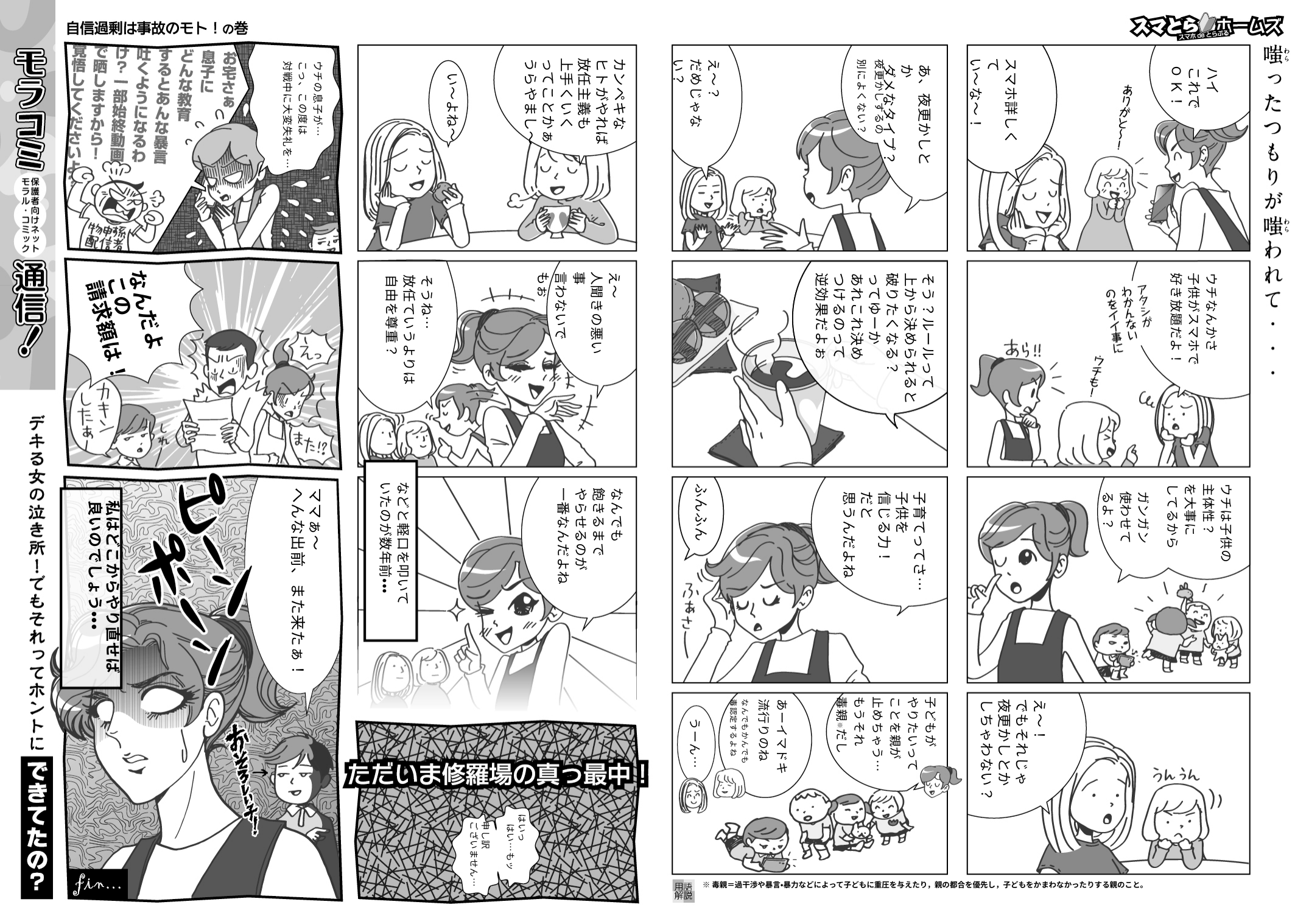

カンペキな
ヒトがやれば
放任主義も
上手くいく
ってことかぁ
うらやまし～
スマホ詳しくて
い～な～！
え～？
だめじゃない？
夜更かしするの
別によくない？
ウチの息子が…
こっ、この度は
対戦中に大変失礼を…
あ、夜更かしとか
ダメなタイプ？
ハイ
これで
ОＫ！
い～よね～
え～
人聞きの悪い事
言わないでもぉ
そう？ルールって
上から決められると
破りたくなる？
ってゆーか
あれこれ決め
つけるのって
逆効果だよぉ
ウチなんかさ
子供がスマホで
好き放題だよ！
なんだよ
この
請求額は！
そうね…
放任ていうよりは
自由を尊重？
などと軽口を叩いて
いたのが数年前・・・
ふんふん
ウチは子供の
主体性？
を大事に
してるから
ママぁ～
へんな出前、また来たぁ！
なんでも
飽きるまで
やらせるのが
一番なんだよね
子育てってさ…
子供を
信じる力！
だと
思うんだよね
ガンガン
使わせて
るよ？
私はどこからやり直せば
良いのでしょう・・・
子どもが
やりたいって
ことを親が
止めちゃう…
もうそれ
毒親※だし
なんでもかんでも
毒認定するよね
あーイマドキ
流行りのね
え～！
でもそれじゃ
夜更かしとか
しちゃわない？
うーん…
はいっ
　はい…もッ
申し訳
ございません…
※毒親＝過干渉や暴言・暴力などによって子どもに重圧を与えたり，親の都合を優先し，子どもをかまわなかったりする親のこと。